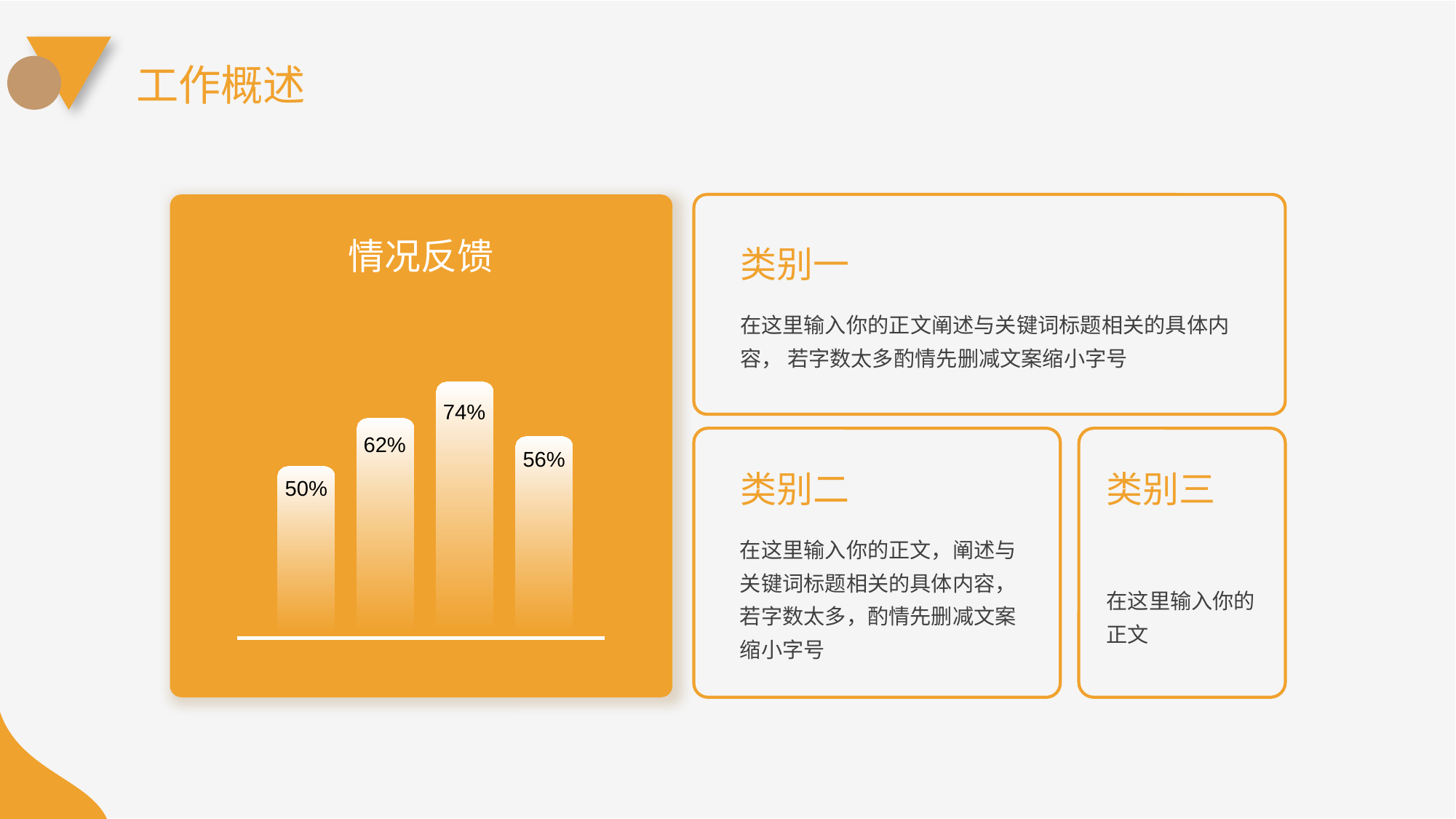

工作概述
情况反馈
类别一
在这里输入你的正文阐述与关键词标题相关的具体内容， 若字数太多酌情先删减文案缩小字号
74%
62%
56%
类别三
类别二
50%
在这里输入你的正文，阐述与关键词标题相关的具体内容， 若字数太多，酌情先删减文案缩小字号
在这里输入你的正文